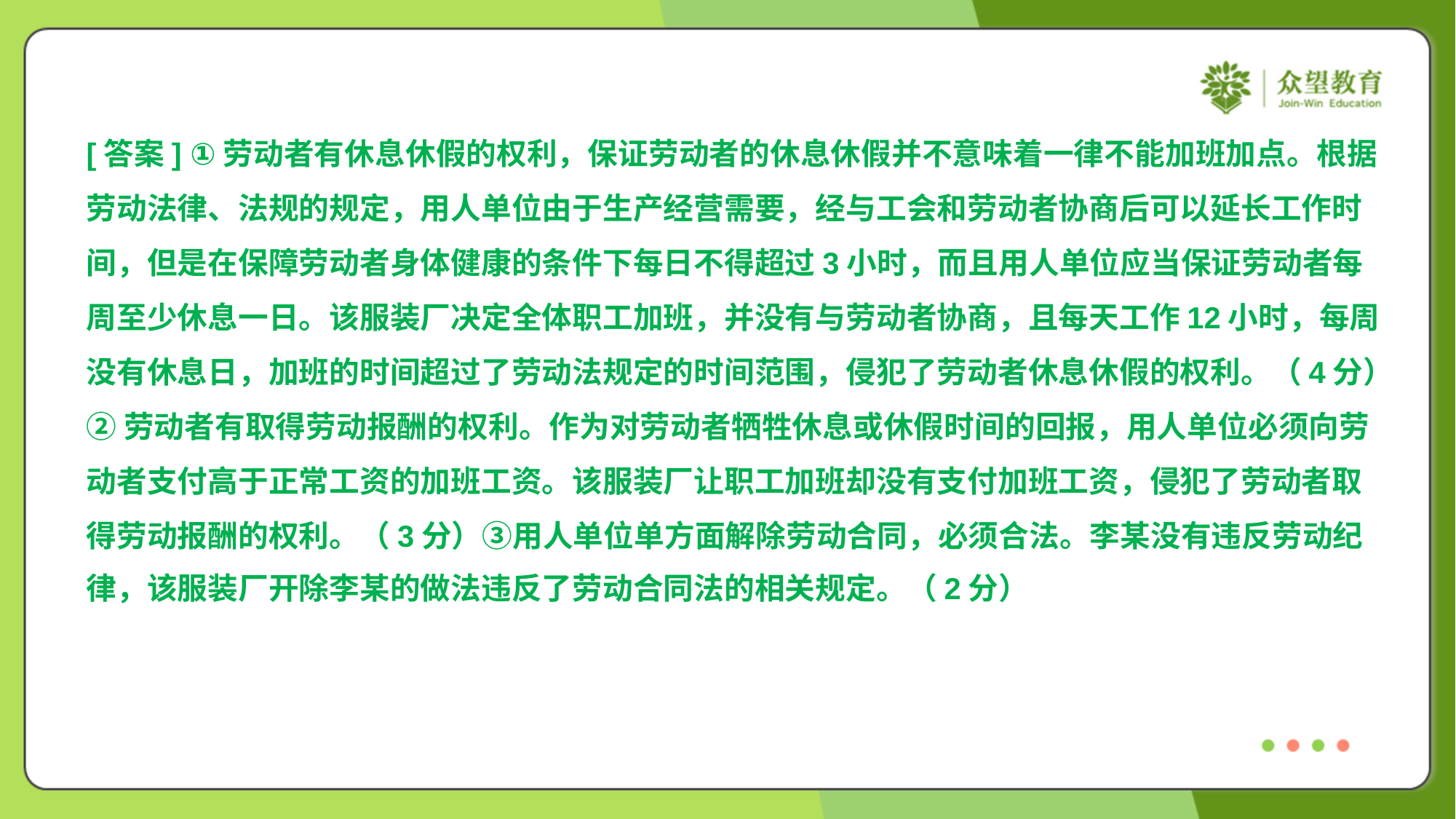

[答案] ①劳动者有休息休假的权利，保证劳动者的休息休假并不意味着一律不能加班加点。根据
劳动法律、法规的规定，用人单位由于生产经营需要，经与工会和劳动者协商后可以延长工作时
间，但是在保障劳动者身体健康的条件下每日不得超过3小时，而且用人单位应当保证劳动者每
周至少休息一日。该服装厂决定全体职工加班，并没有与劳动者协商，且每天工作12小时，每周
没有休息日，加班的时间超过了劳动法规定的时间范围，侵犯了劳动者休息休假的权利。（4分）
②劳动者有取得劳动报酬的权利。作为对劳动者牺牲休息或休假时间的回报，用人单位必须向劳
动者支付高于正常工资的加班工资。该服装厂让职工加班却没有支付加班工资，侵犯了劳动者取
得劳动报酬的权利。（3分）③用人单位单方面解除劳动合同，必须合法。李某没有违反劳动纪
律，该服装厂开除李某的做法违反了劳动合同法的相关规定。（2分）